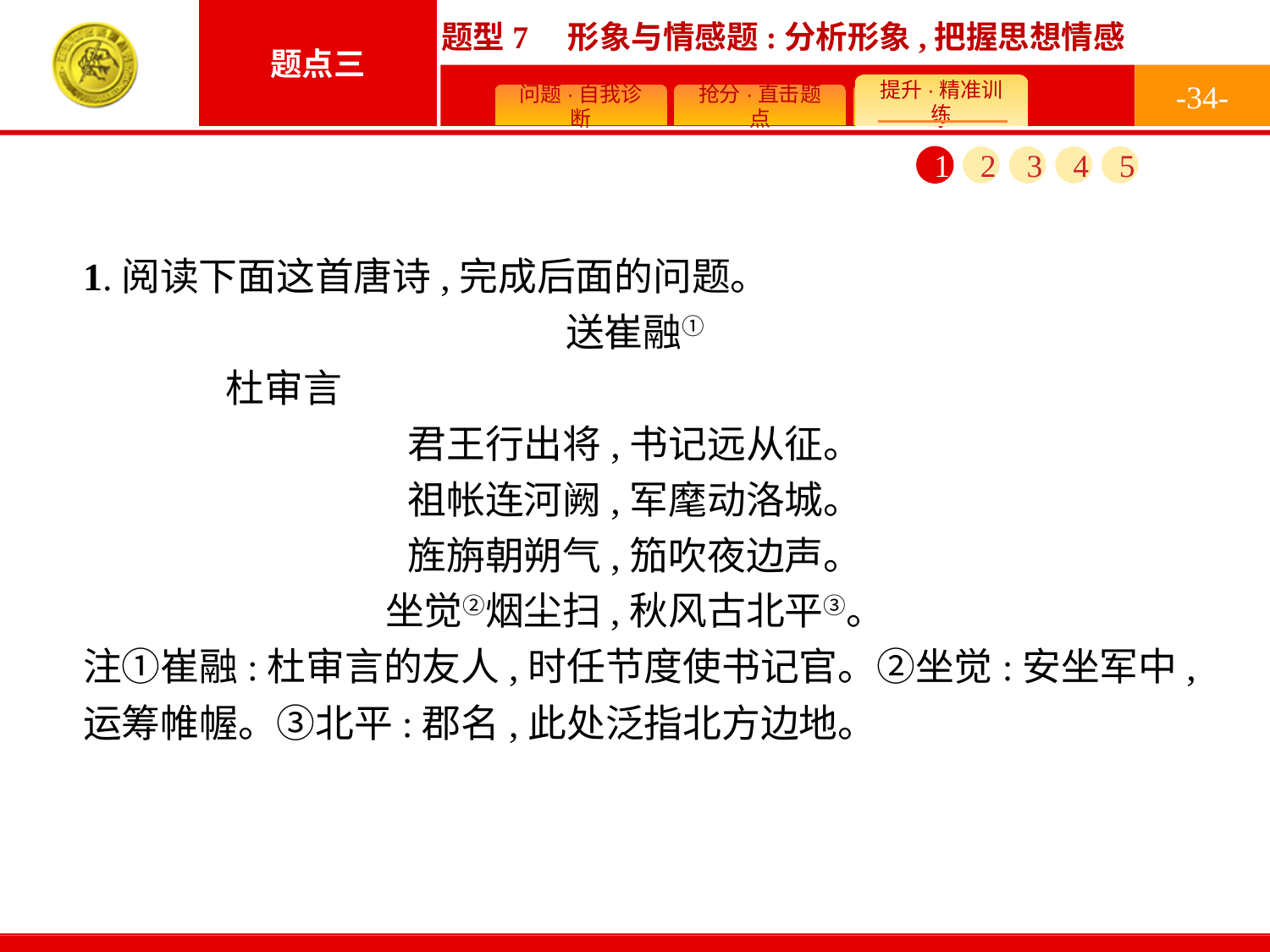

-34-
1
2
3
4
5
1.阅读下面这首唐诗,完成后面的问题。
送崔融①
	杜审言
君王行出将,书记远从征。
祖帐连河阙,军麾动洛城。
旌旃朝朔气,笳吹夜边声。
坐觉②烟尘扫,秋风古北平③。
注①崔融:杜审言的友人,时任节度使书记官。②坐觉:安坐军中,运筹帷幄。③北平:郡名,此处泛指北方边地。